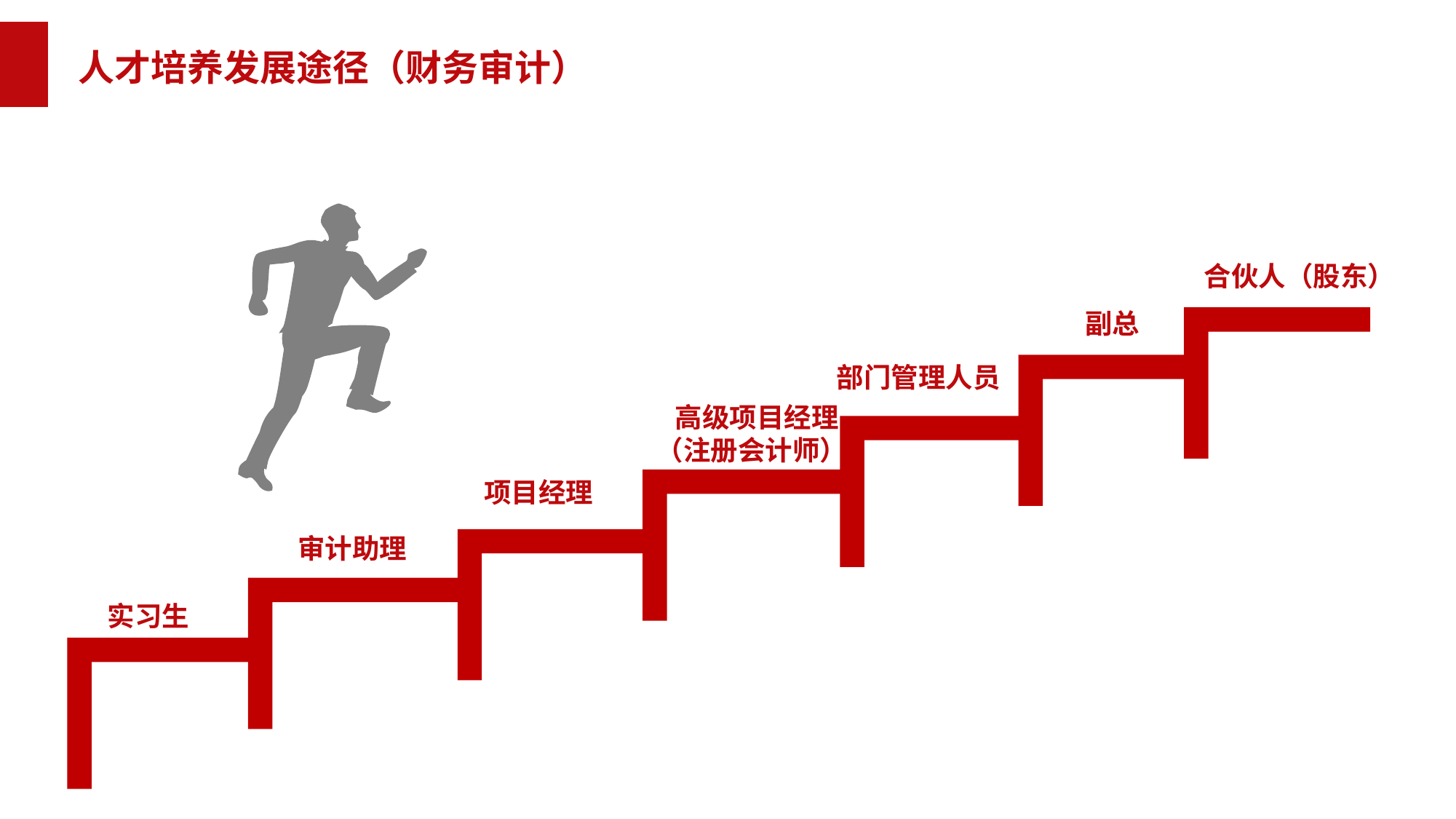

人才培养发展途径（财务审计）

合伙人（股东）

副总

部门管理人员

  高级项目经理
（注册会计师）

项目经理

审计助理

实习生